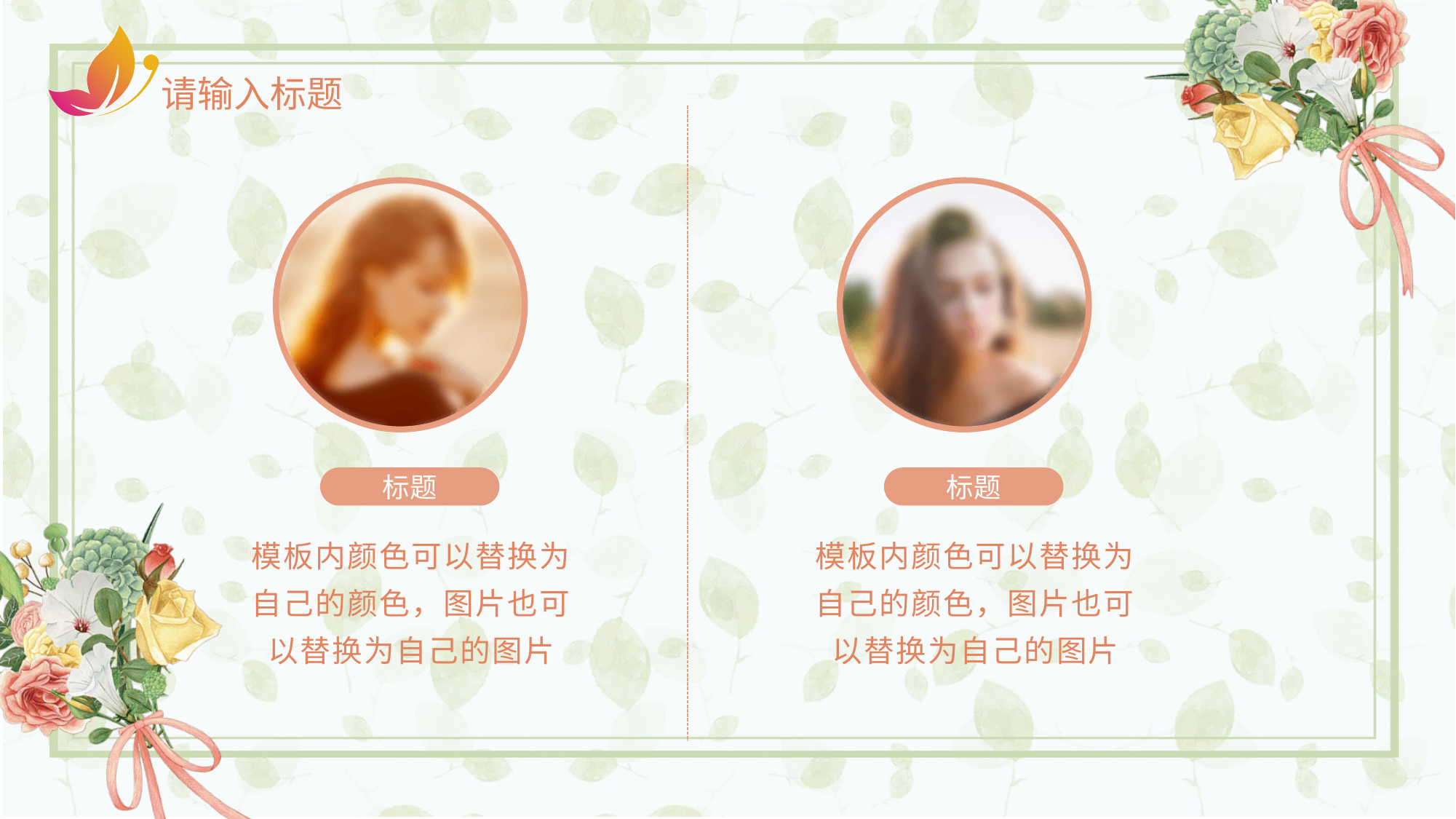

标题
模板内颜色可以替换为自己的颜色，图片也可以替换为自己的图片

标题
模板内颜色可以替换为自己的颜色，图片也可以替换为自己的图片